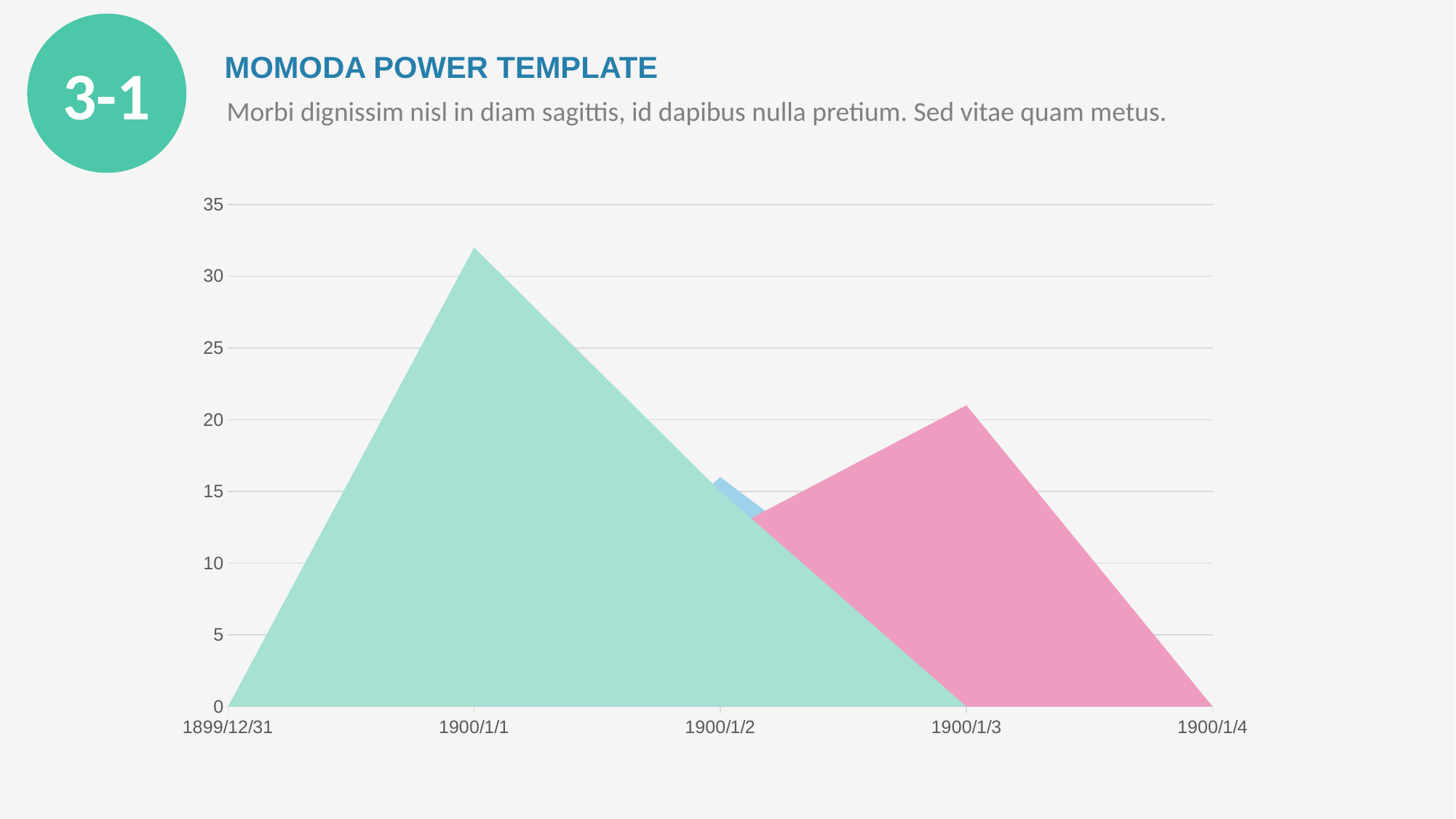

3-1
MOMODA POWER TEMPLATE
Morbi dignissim nisl in diam sagittis, id dapibus nulla pretium. Sed vitae quam metus.

### Chart

| Category | 系列 1 | 系列 2 | 系列3 | 系列4 |
|---|---|---|---|---|
| 1 | 0.0 | 0.0 | 0.0 | 0.0 |
| 2 | 32.0 | 0.0 | 0.0 | 0.0 |
| 3 | 15.0 | 12.0 | 16.0 | 0.0 |
| 4 | 0.0 | 21.0 | 3.0 | 16.0 |
| 5 | 0.0 | 0.0 | 0.0 | 0.0 |